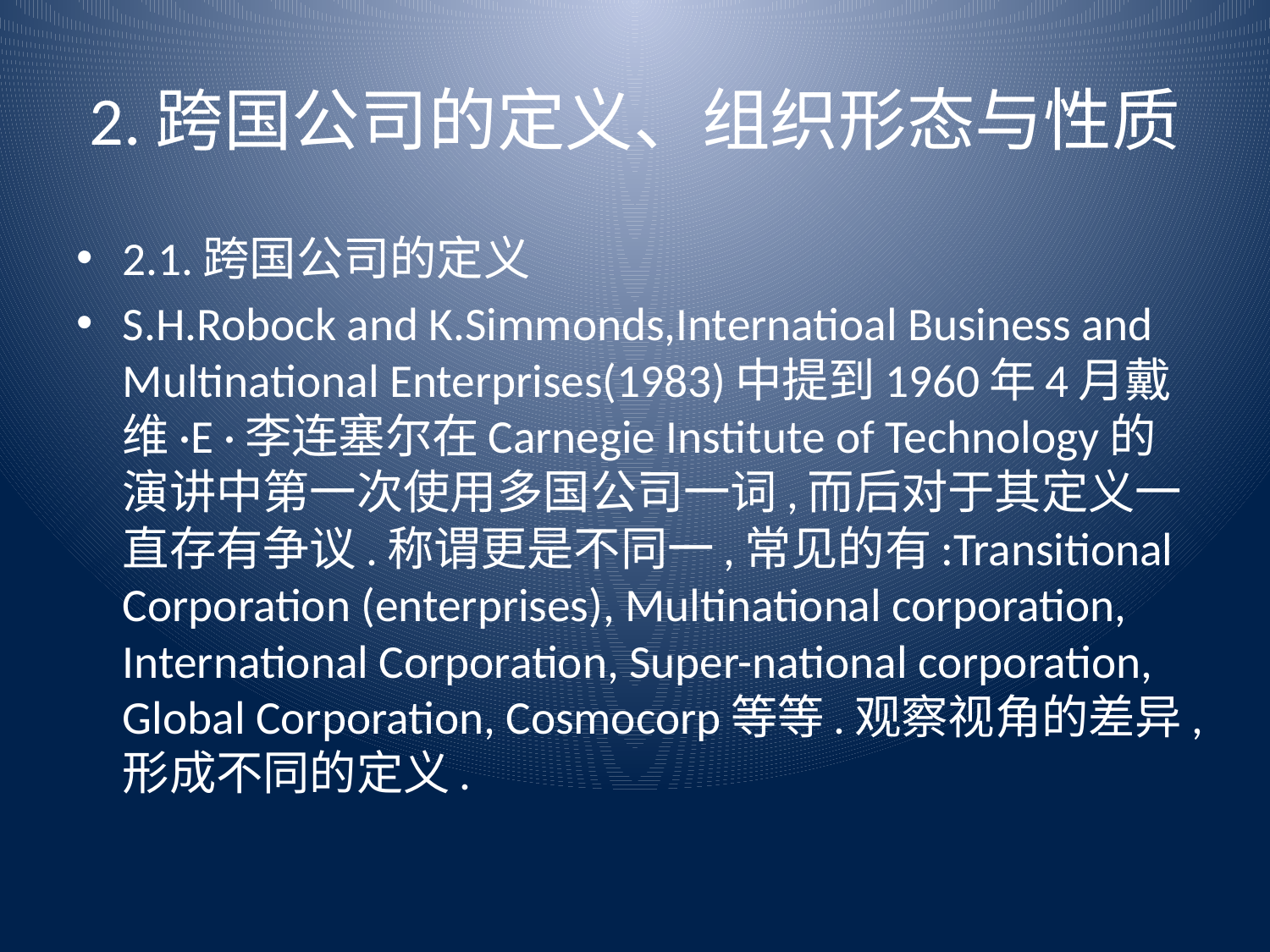

# 2.跨国公司的定义、组织形态与性质
2.1.跨国公司的定义
S.H.Robock and K.Simmonds,Internatioal Business and Multinational Enterprises(1983)中提到1960年4月戴维·E ·李连塞尔在Carnegie Institute of Technology的演讲中第一次使用多国公司一词,而后对于其定义一直存有争议.称谓更是不同一,常见的有:Transitional Corporation (enterprises), Multinational corporation, International Corporation, Super-national corporation, Global Corporation, Cosmocorp等等.观察视角的差异,形成不同的定义.